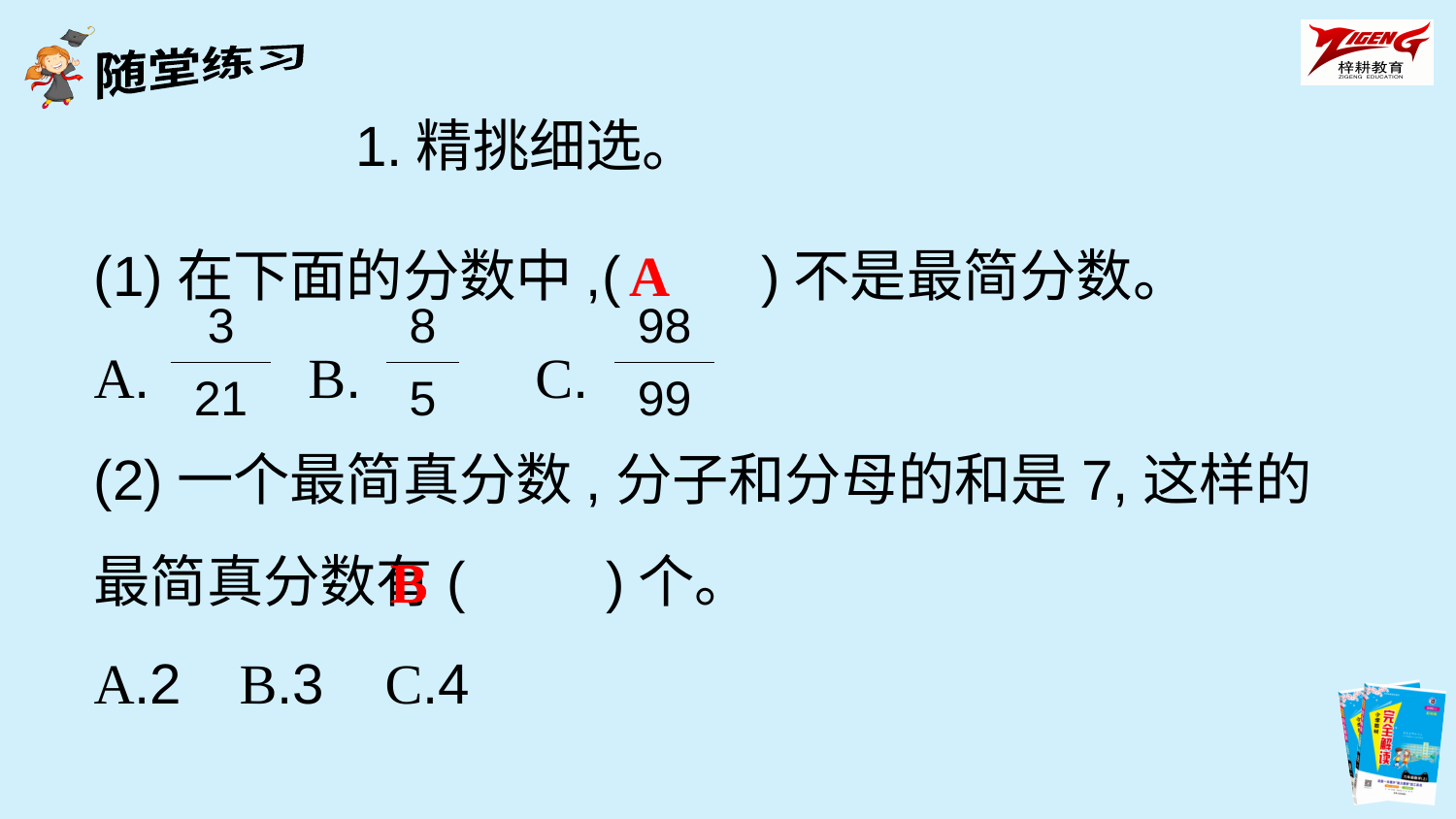

1.精挑细选。
(1)在下面的分数中,(　　)不是最简分数。
A.          B.           C.
(2)一个最简真分数,分子和分母的和是7,这样的最简真分数有(　　)个。
A.2	B.3	C.4
A
| 3 |
| --- |
| 21 |
| 8 |
| --- |
| 5 |
| 98 |
| --- |
| 99 |
B